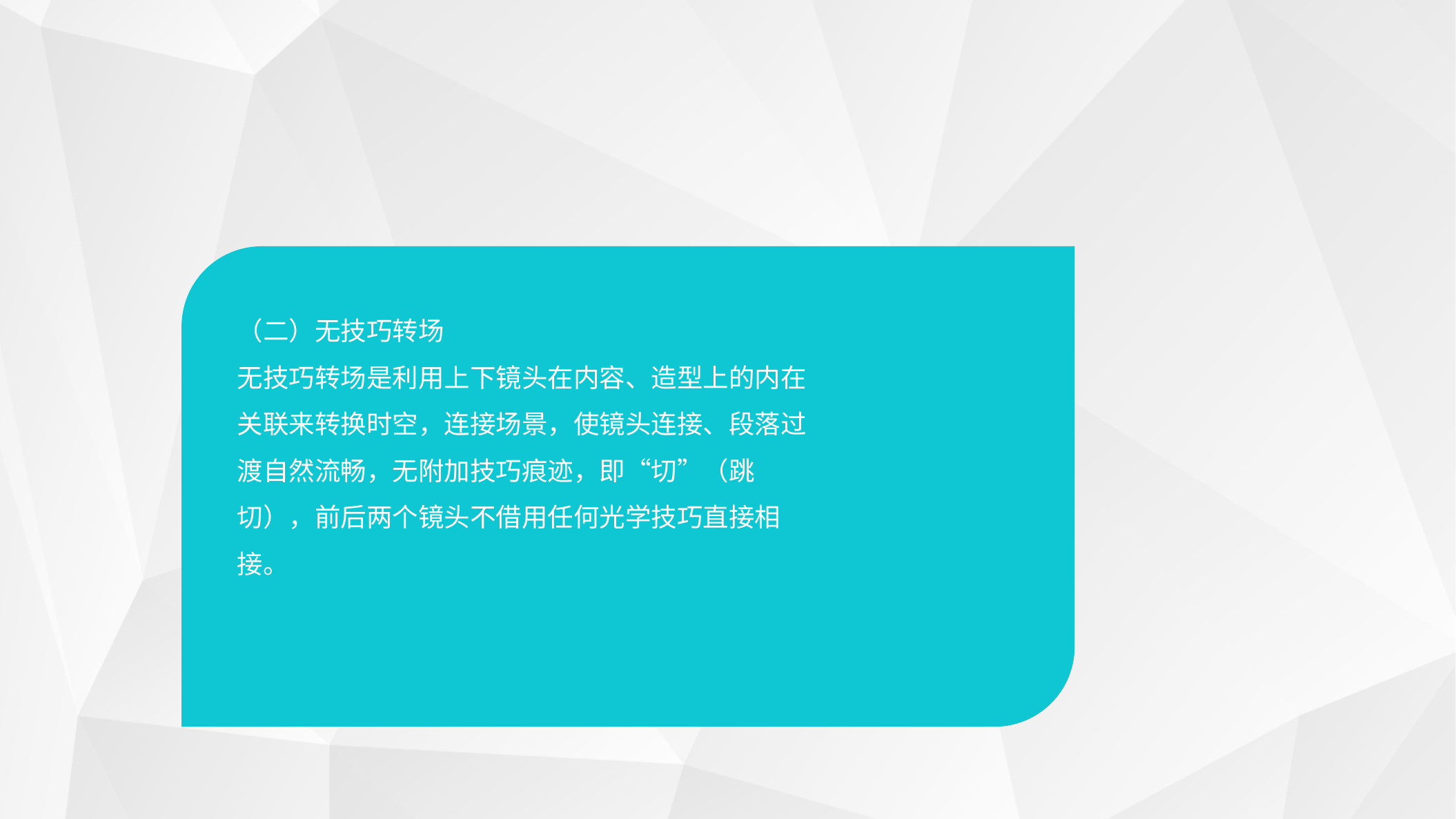

（二）无技巧转场
无技巧转场是利用上下镜头在内容、造型上的内在关联来转换时空，连接场景，使镜头连接、段落过渡自然流畅，无附加技巧痕迹，即“切”（跳切），前后两个镜头不借用任何光学技巧直接相接。